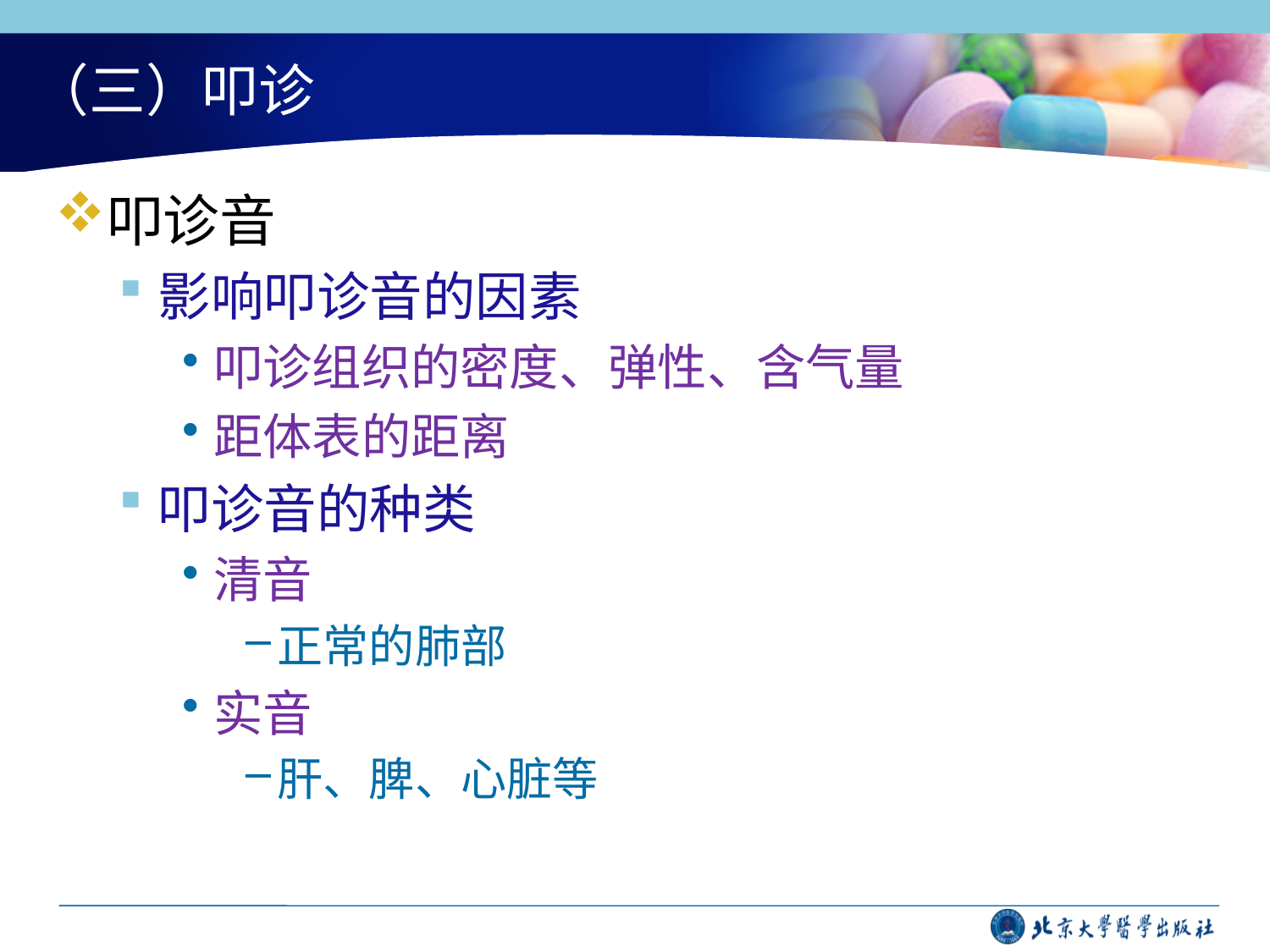

# （三）叩诊
叩诊音
影响叩诊音的因素
叩诊组织的密度、弹性、含气量
距体表的距离
叩诊音的种类
清音
正常的肺部
实音
肝、脾、心脏等